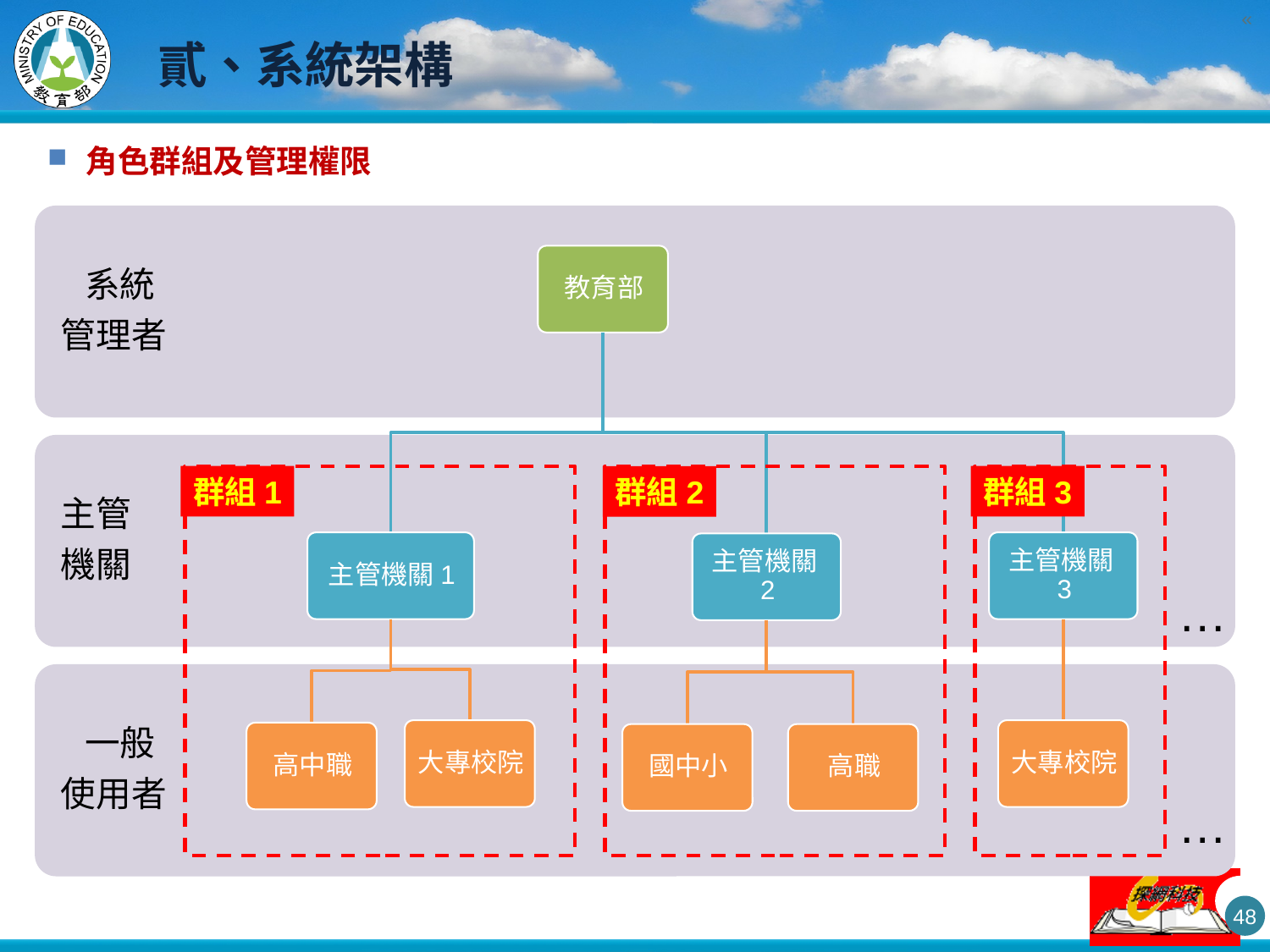

# 貳、系統架構
角色群組及管理權限
  一般
使用者
主管
機關
  系統
管理者
教育部
主管機關1
高中職
大專校院
主管機關2
國中小
高職
主管機關3
大專校院
群組1

群組3

群組2
…
…
48